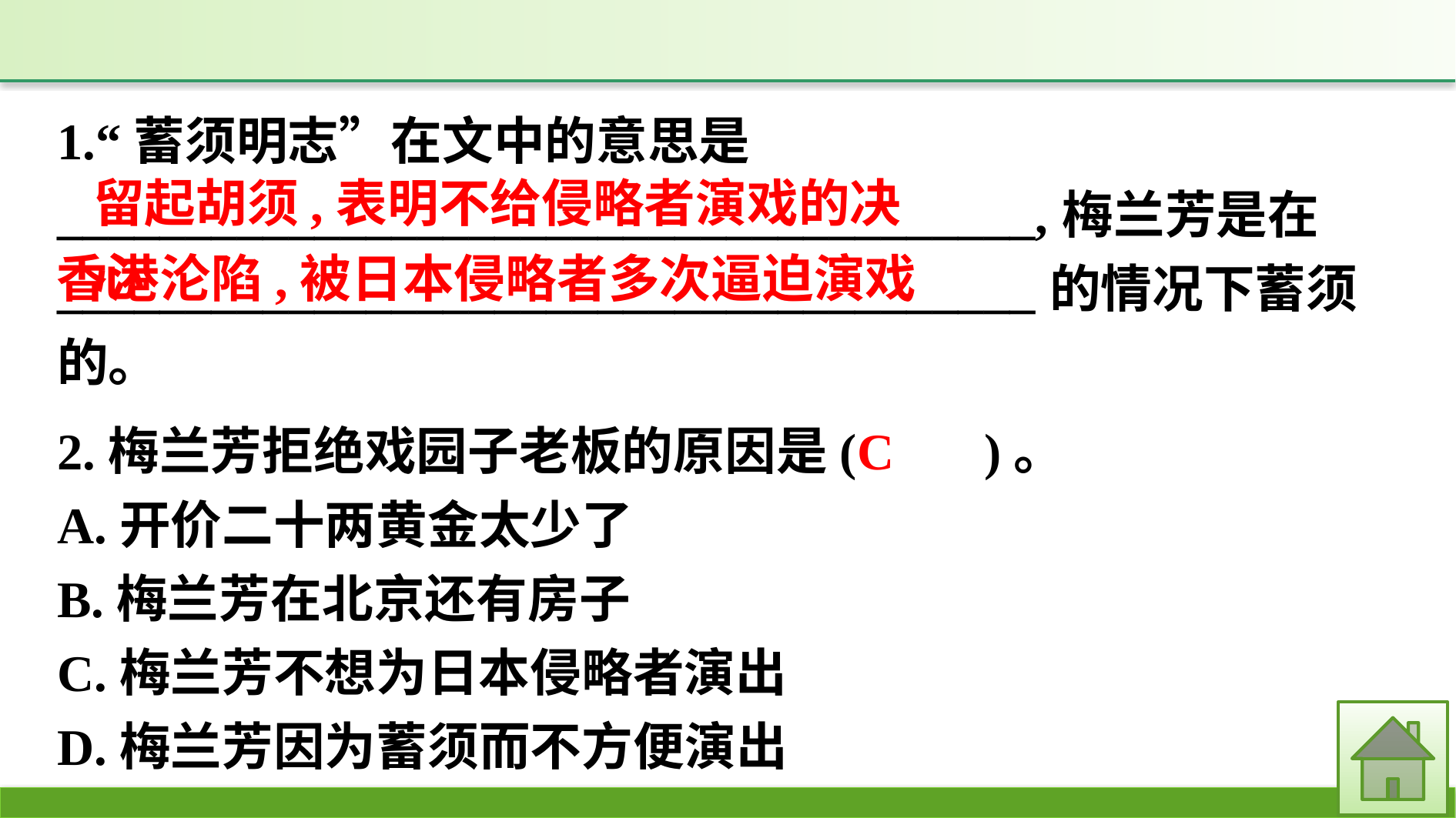

1.“蓄须明志”在文中的意思是
______________________________________,梅兰芳是在______________________________________的情况下蓄须的。
留起胡须,表明不给侵略者演戏的决心
香港沦陷,被日本侵略者多次逼迫演戏
C
2.梅兰芳拒绝戏园子老板的原因是(　　)。
A.开价二十两黄金太少了
B.梅兰芳在北京还有房子
C.梅兰芳不想为日本侵略者演出
D.梅兰芳因为蓄须而不方便演出